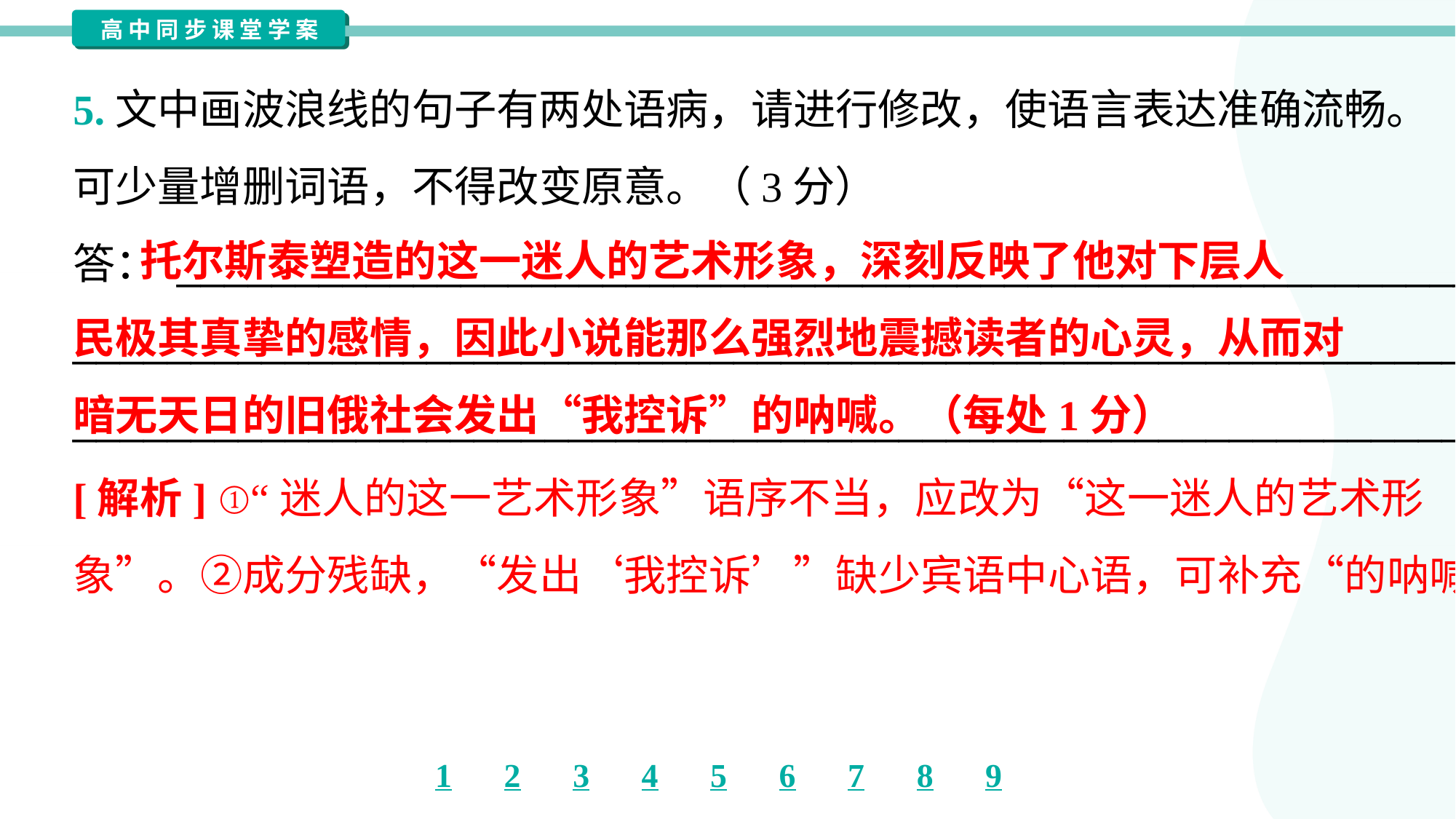

5.文中画波浪线的句子有两处语病，请进行修改，使语言表达准确流畅。
可少量增删词语，不得改变原意。（3分）
答： ________________________________________________________
_____________________________________________________________
_____________________________________________________________
      托尔斯泰塑造的这一迷人的艺术形象，深刻反映了他对下层人
民极其真挚的感情，因此小说能那么强烈地震撼读者的心灵，从而对
暗无天日的旧俄社会发出“我控诉”的呐喊。（每处1分）
[解析] ①“迷人的这一艺术形象”语序不当，应改为“这一迷人的艺术形
象”。②成分残缺，“发出‘我控诉’”缺少宾语中心语，可补充“的呐喊”。